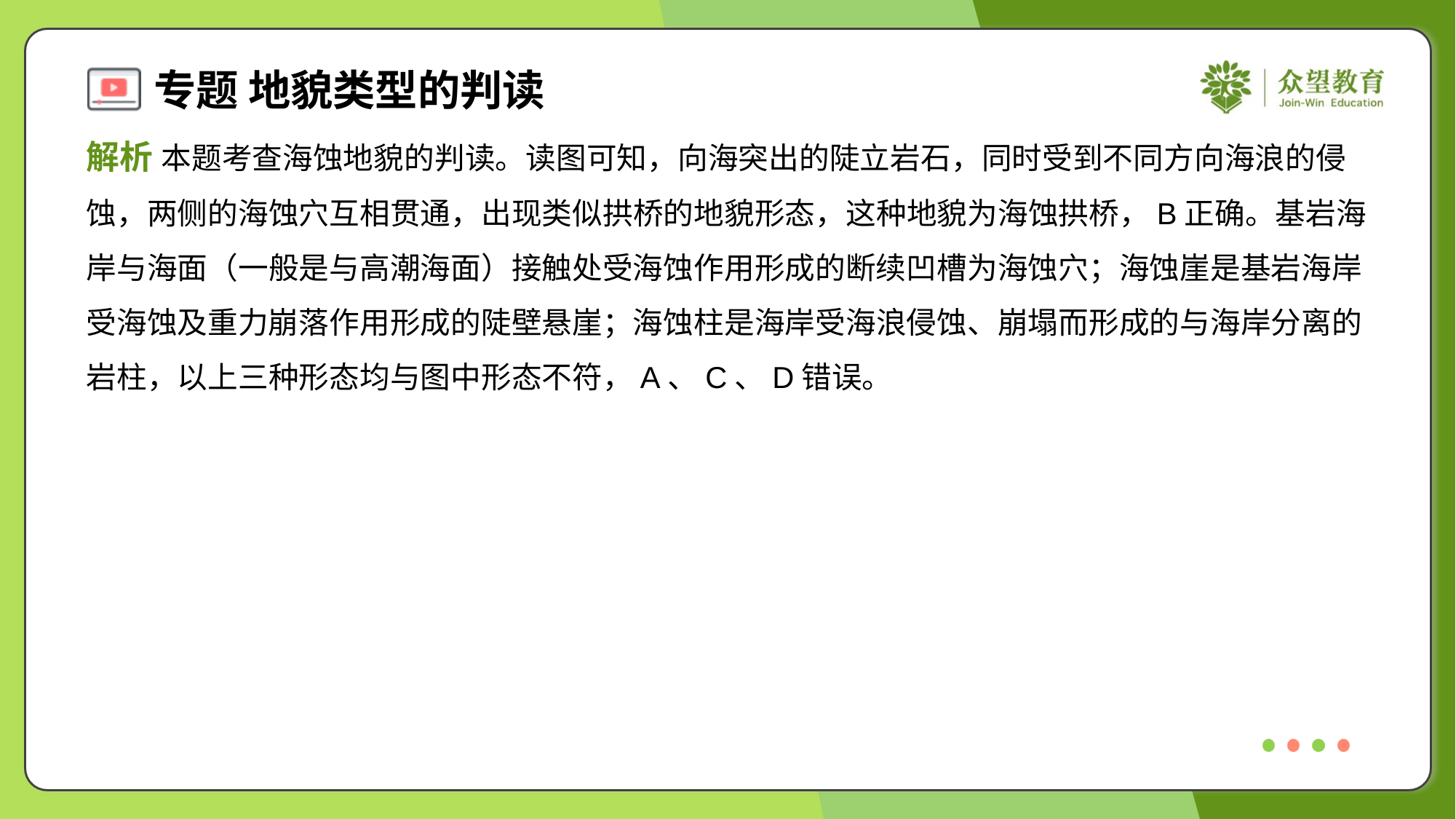

解析 本题考查海蚀地貌的判读。读图可知，向海突出的陡立岩石，同时受到不同方向海浪的侵
蚀，两侧的海蚀穴互相贯通，出现类似拱桥的地貌形态，这种地貌为海蚀拱桥，B正确。基岩海
岸与海面（一般是与高潮海面）接触处受海蚀作用形成的断续凹槽为海蚀穴；海蚀崖是基岩海岸
受海蚀及重力崩落作用形成的陡壁悬崖；海蚀柱是海岸受海浪侵蚀、崩塌而形成的与海岸分离的
岩柱，以上三种形态均与图中形态不符，A、C、D错误。